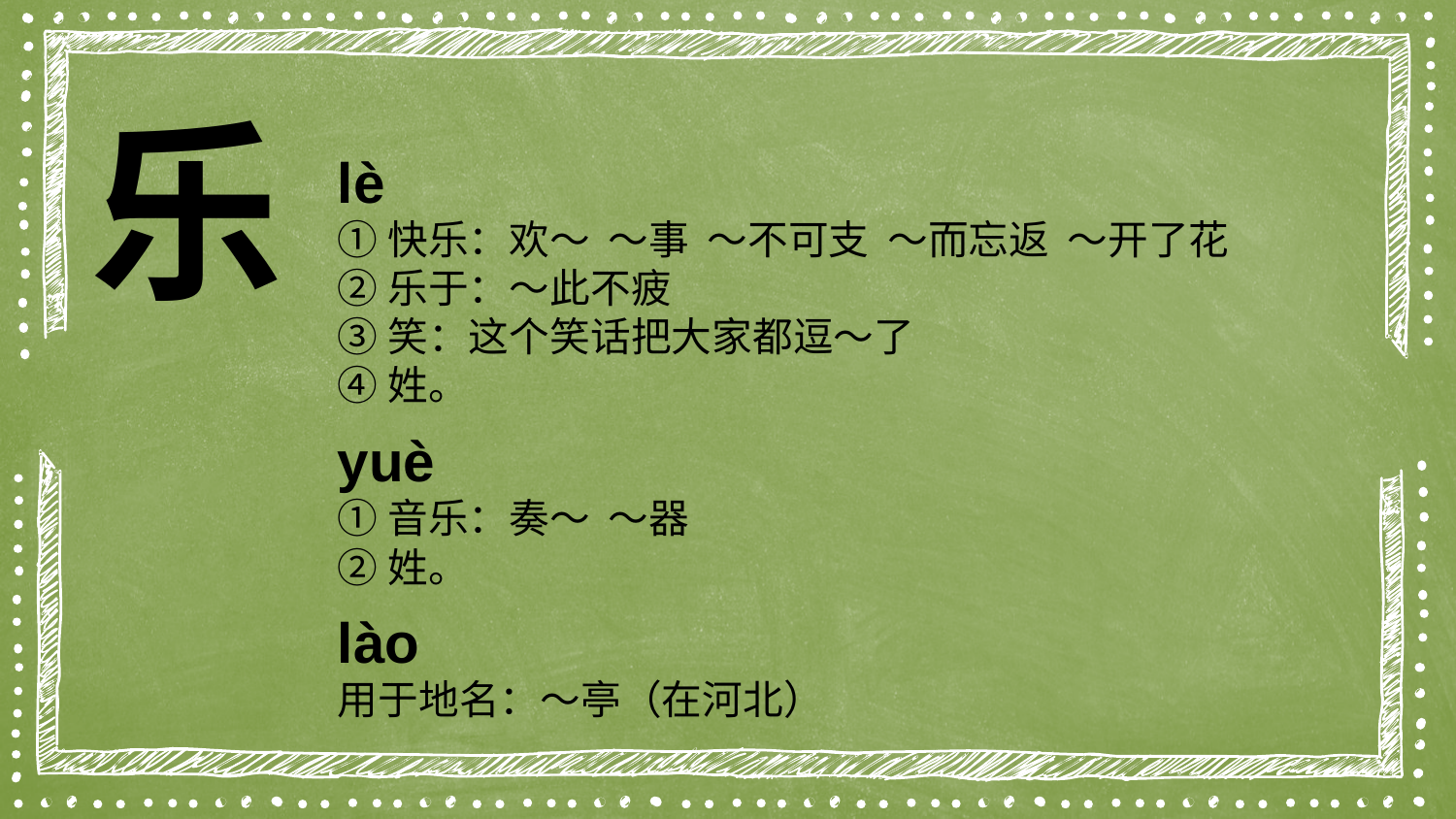

乐
lè
①快乐：欢～  ～事  ～不可支  ～而忘返  ～开了花
②乐于：～此不疲
③笑：这个笑话把大家都逗～了
④姓。
yuè
①音乐：奏～  ～器
②姓。
lào
用于地名：～亭（在河北）